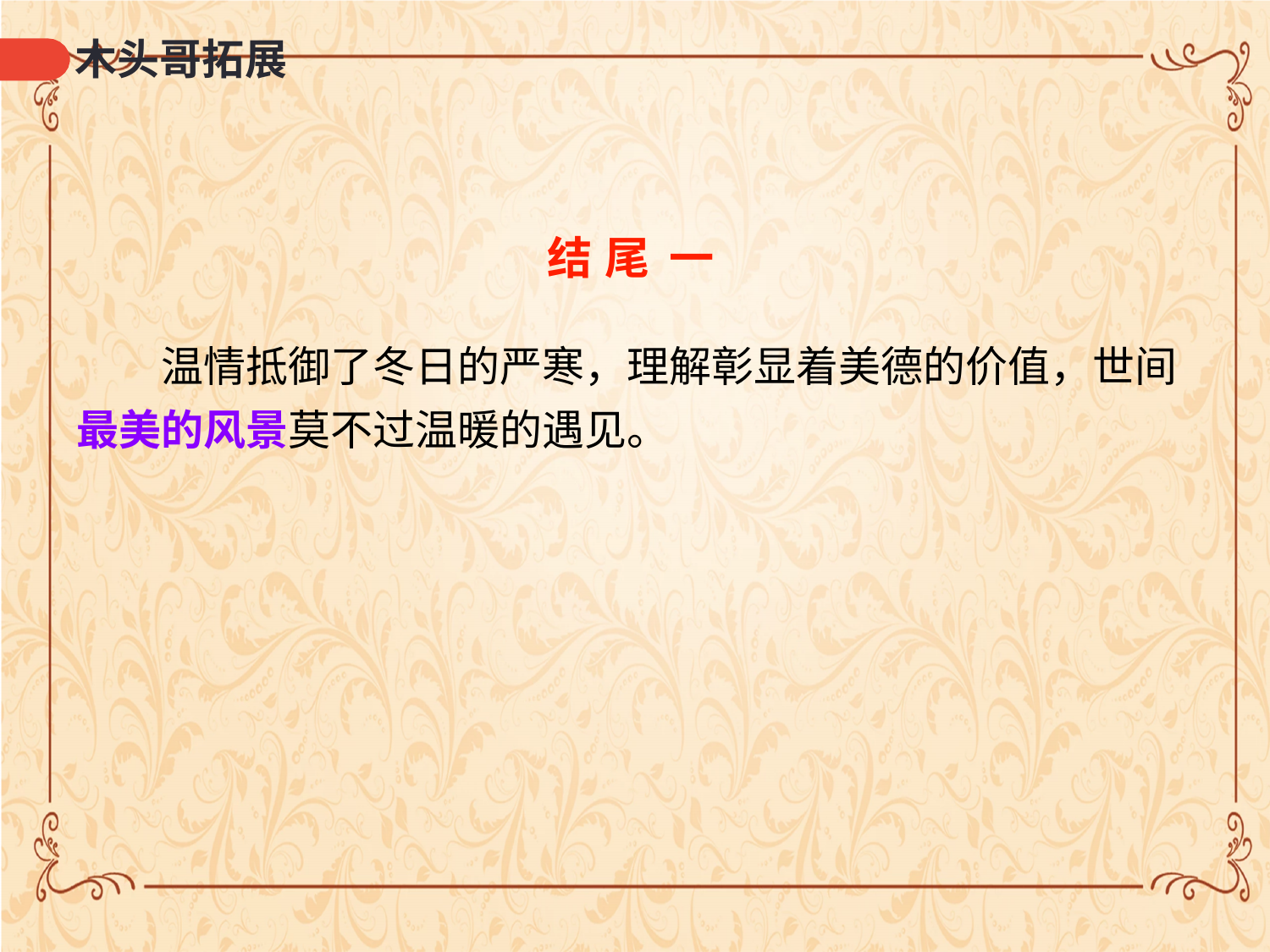

# 木头哥拓展

结 尾 一

温情抵御了冬日的严寒，理解彰显着美德的价值，世间
最美的风景莫不过温暖的遇见。